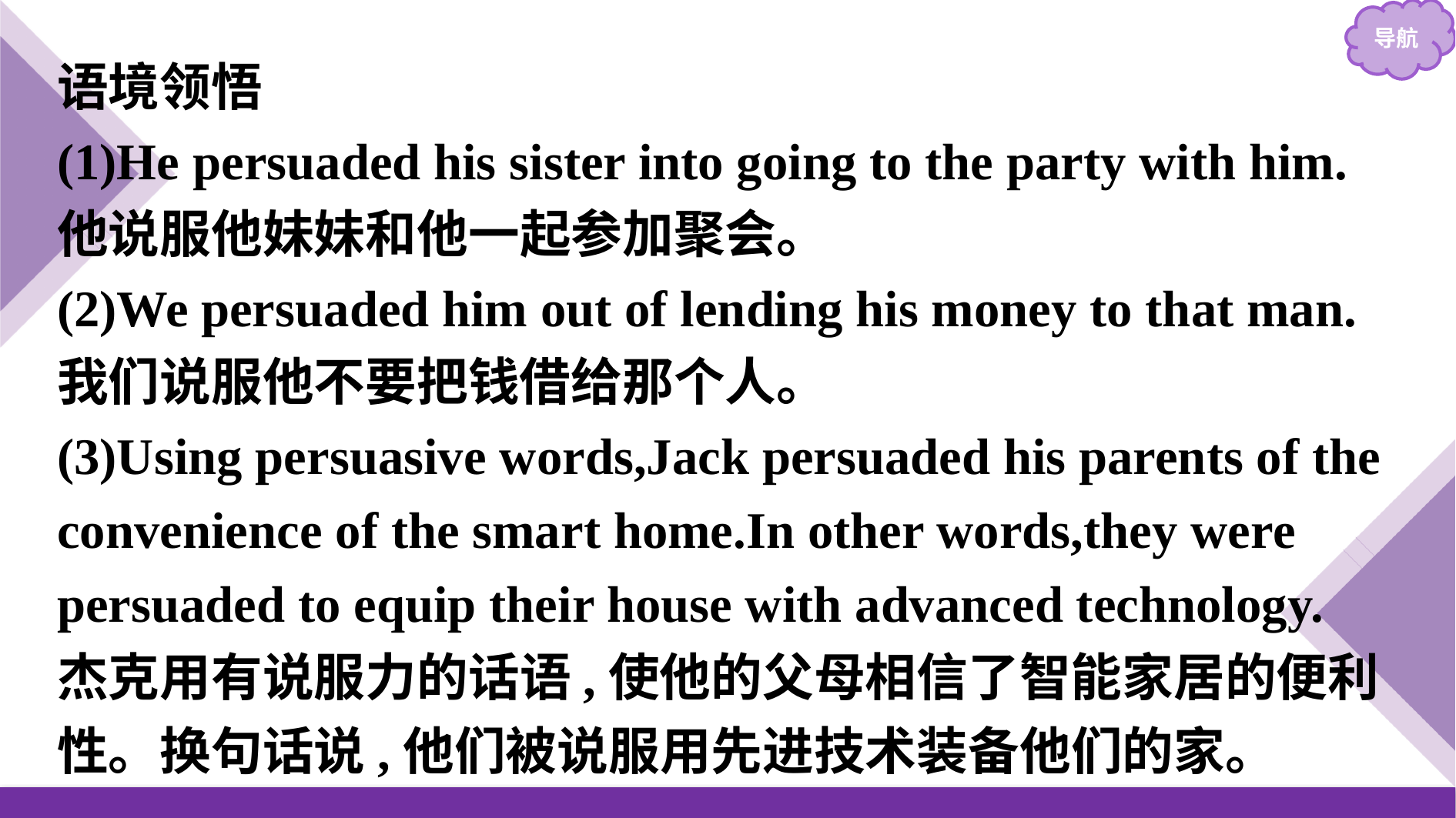

语境领悟
(1)He persuaded his sister into going to the party with him.
他说服他妹妹和他一起参加聚会。
(2)We persuaded him out of lending his money to that man.
我们说服他不要把钱借给那个人。
(3)Using persuasive words,Jack persuaded his parents of the convenience of the smart home.In other words,they were persuaded to equip their house with advanced technology.
杰克用有说服力的话语,使他的父母相信了智能家居的便利性。换句话说,他们被说服用先进技术装备他们的家。